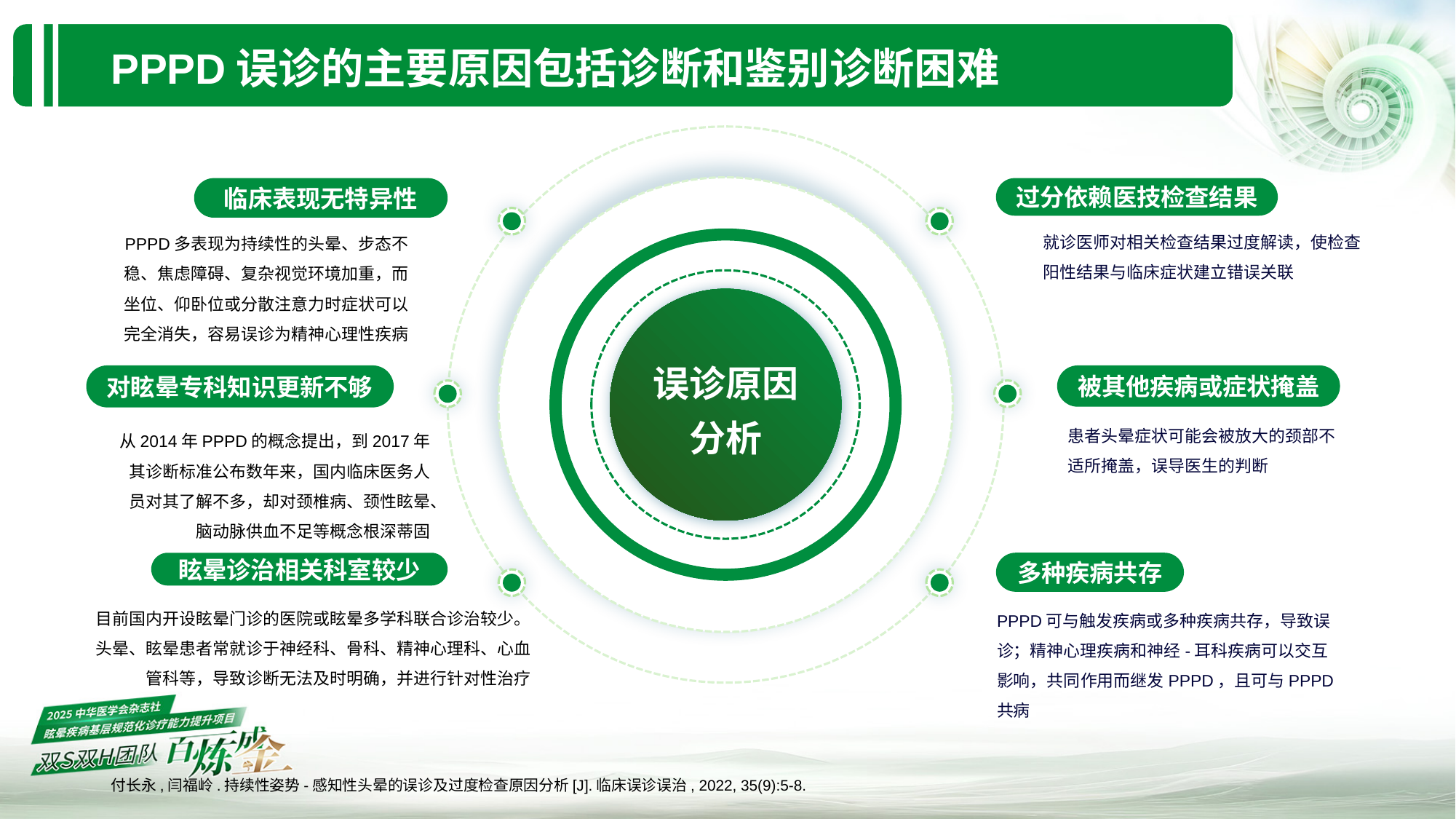

PPPD误诊的主要原因包括诊断和鉴别诊断困难

误诊原因分析

临床表现无特异性
PPPD多表现为持续性的头晕、步态不稳、焦虑障碍、复杂视觉环境加重，而坐位、仰卧位或分散注意力时症状可以完全消失，容易误诊为精神心理性疾病
过分依赖医技检查结果
就诊医师对相关检查结果过度解读，使检查阳性结果与临床症状建立错误关联
被其他疾病或症状掩盖
患者头晕症状可能会被放大的颈部不适所掩盖，误导医生的判断
对眩晕专科知识更新不够
从2014年PPPD的概念提出，到2017年其诊断标准公布数年来，国内临床医务人员对其了解不多，却对颈椎病、颈性眩晕、脑动脉供血不足等概念根深蒂固
眩晕诊治相关科室较少
目前国内开设眩晕门诊的医院或眩晕多学科联合诊治较少。头晕、眩晕患者常就诊于神经科、骨科、精神心理科、心血管科等，导致诊断无法及时明确，并进行针对性治疗
多种疾病共存
PPPD可与触发疾病或多种疾病共存，导致误诊；精神心理疾病和神经-耳科疾病可以交互影响，共同作用而继发PPPD，且可与PPPD共病
付长永,闫福岭.持续性姿势-感知性头晕的误诊及过度检查原因分析[J].临床误诊误治, 2022, 35(9):5-8.